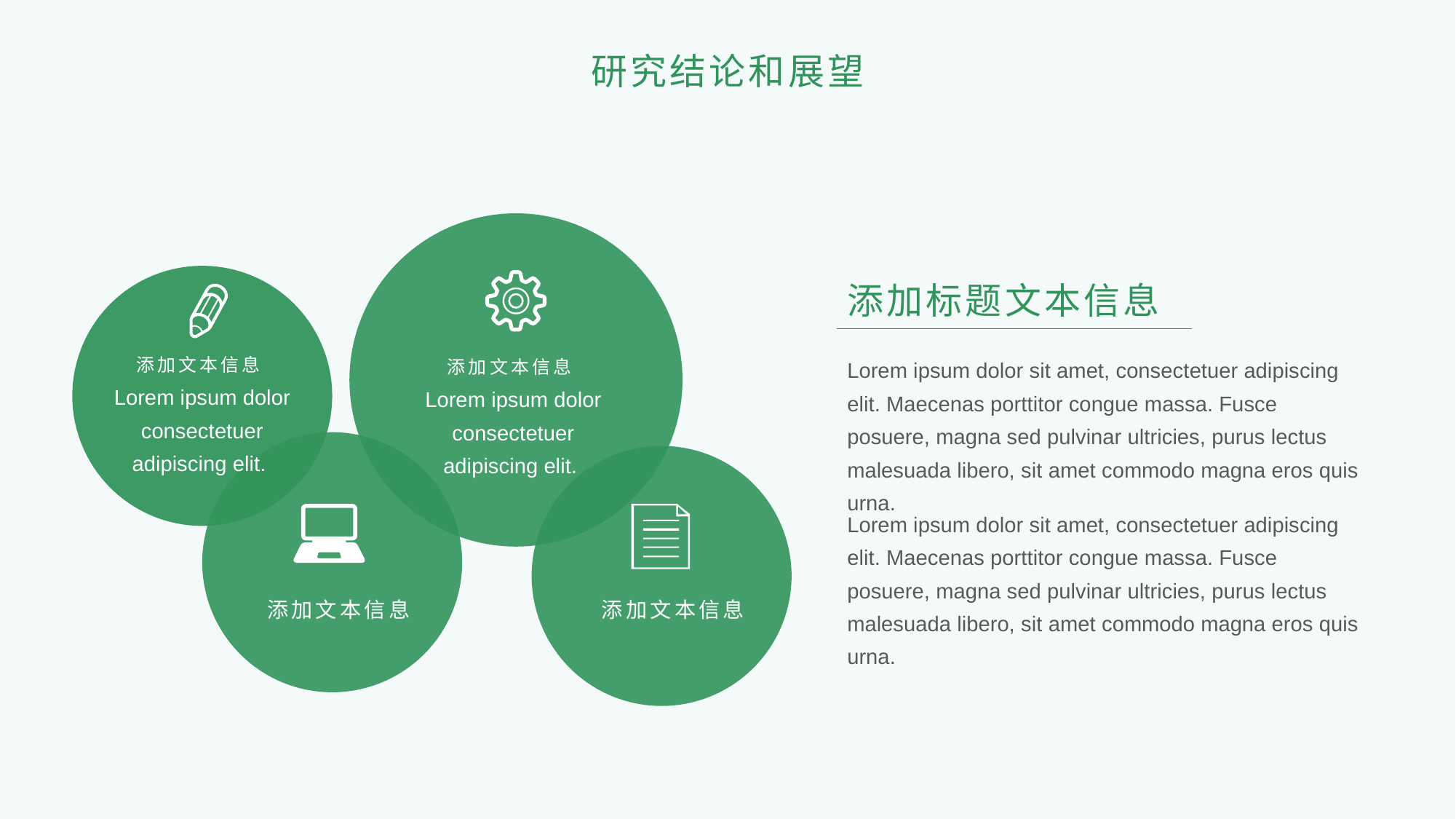

研究结论和展望

添加标题文本信息

添加文本信息
Lorem ipsum dolor sit amet, consectetuer adipiscing elit. Maecenas porttitor congue massa. Fusce posuere, magna sed pulvinar ultricies, purus lectus malesuada libero, sit amet commodo magna eros quis urna.

添加文本信息
Lorem ipsum dolor consectetuer adipiscing elit.
Lorem ipsum dolor consectetuer adipiscing elit.

Lorem ipsum dolor sit amet, consectetuer adipiscing elit. Maecenas porttitor congue massa. Fusce posuere, magna sed pulvinar ultricies, purus lectus malesuada libero, sit amet commodo magna eros quis urna.

添加文本信息
添加文本信息